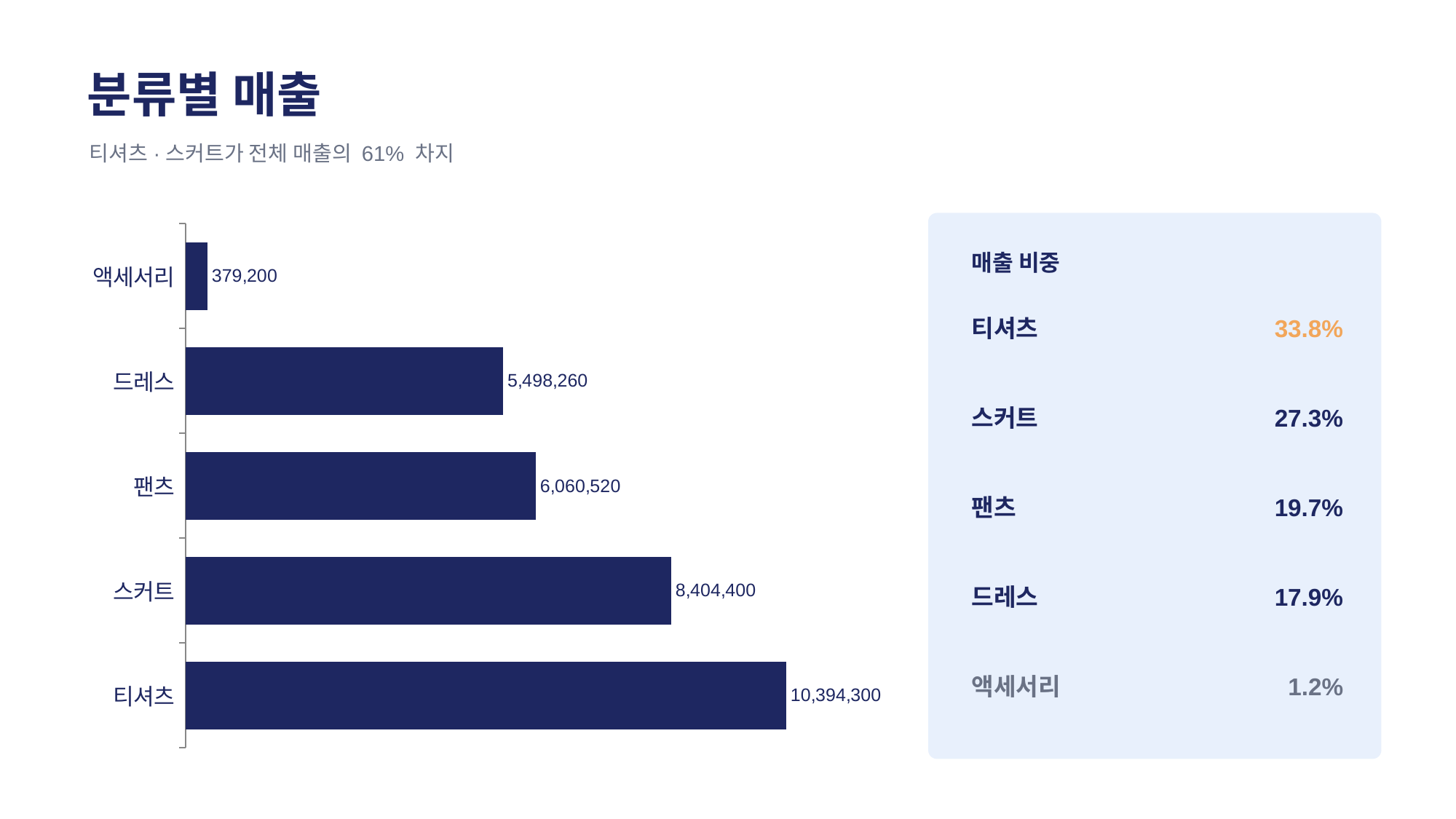

분류별 매출
티셔츠·스커트가 전체 매출의 61% 차지

### Chart

| Category | 매출 |
|---|---|
| 티셔츠 | 10394300.0 |
| 스커트 | 8404400.0 |
| 팬츠 | 6060520.0 |
| 드레스 | 5498260.0 |
| 액세서리 | 379200.0 |
매출 비중
티셔츠
33.8%
스커트
27.3%
팬츠
19.7%
드레스
17.9%
액세서리
1.2%